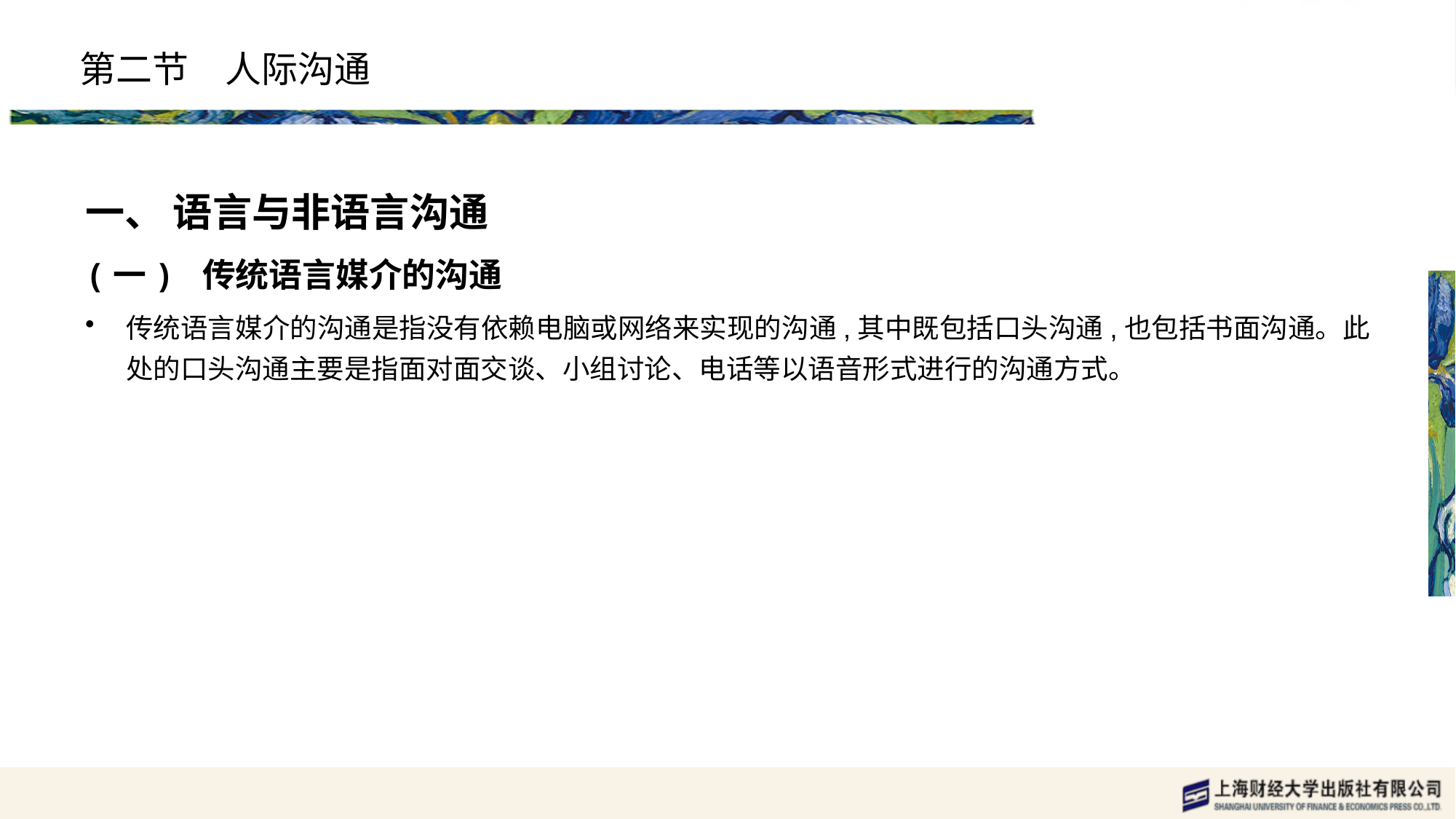

# 第二节　人际沟通
一、 语言与非语言沟通
(一) 传统语言媒介的沟通
传统语言媒介的沟通是指没有依赖电脑或网络来实现的沟通,其中既包括口头沟通,也包括书面沟通。此处的口头沟通主要是指面对面交谈、小组讨论、电话等以语音形式进行的沟通方式。